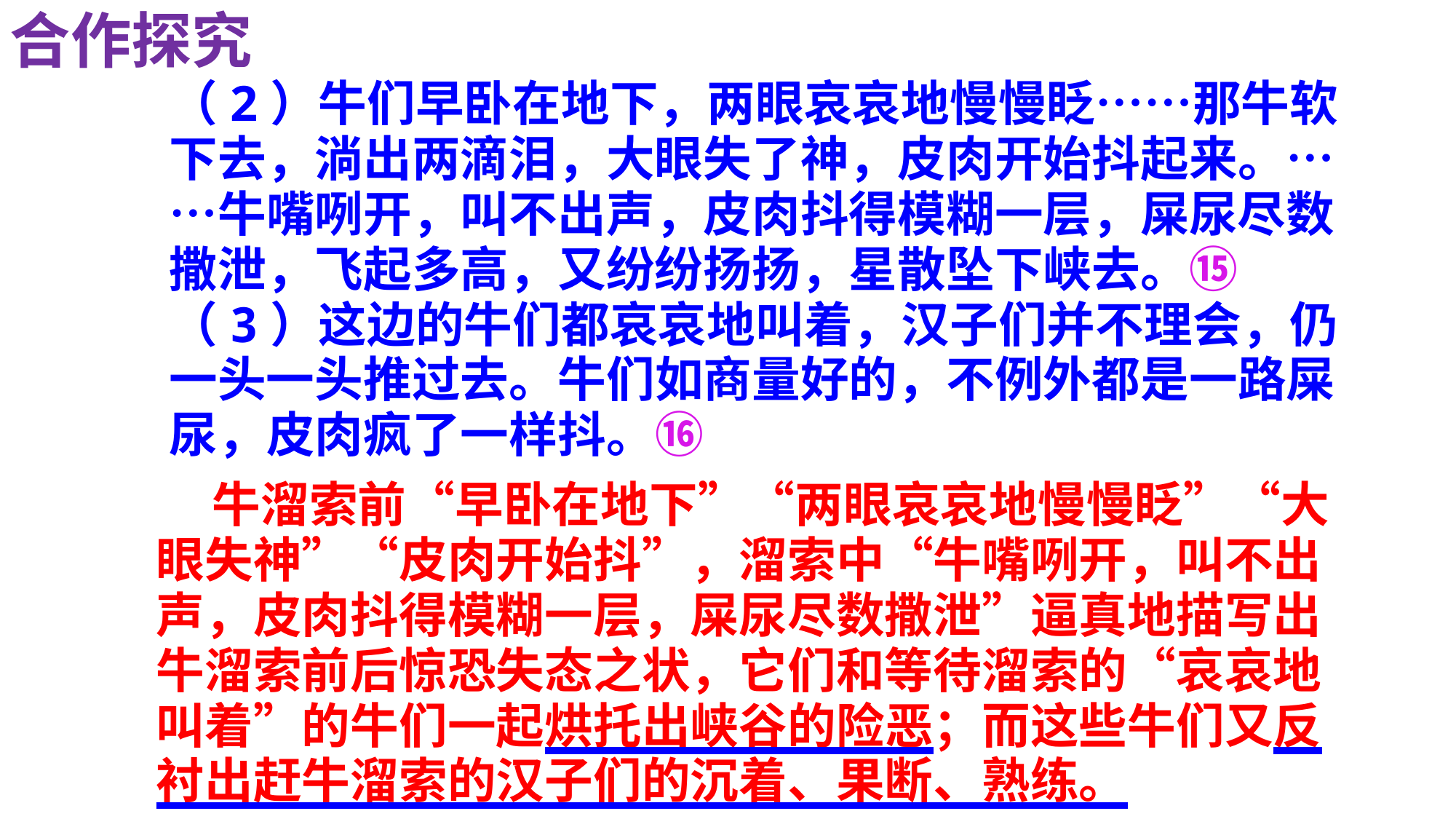

合作探究
（2）牛们早卧在地下，两眼哀哀地慢慢眨……那牛软下去，淌出两滴泪，大眼失了神，皮肉开始抖起来。……牛嘴咧开，叫不出声，皮肉抖得模糊一层，屎尿尽数撒泄，飞起多高，又纷纷扬扬，星散坠下峡去。⑮
（3）这边的牛们都哀哀地叫着，汉子们并不理会，仍一头一头推过去。牛们如商量好的，不例外都是一路屎尿，皮肉疯了一样抖。⑯
    牛溜索前“早卧在地下”“两眼哀哀地慢慢眨”“大眼失神”“皮肉开始抖”，溜索中“牛嘴咧开，叫不出声，皮肉抖得模糊一层，屎尿尽数撒泄”逼真地描写出牛溜索前后惊恐失态之状，它们和等待溜索的“哀哀地叫着”的牛们一起烘托出峡谷的险恶；而这些牛们又反衬出赶牛溜索的汉子们的沉着、果断、熟练。